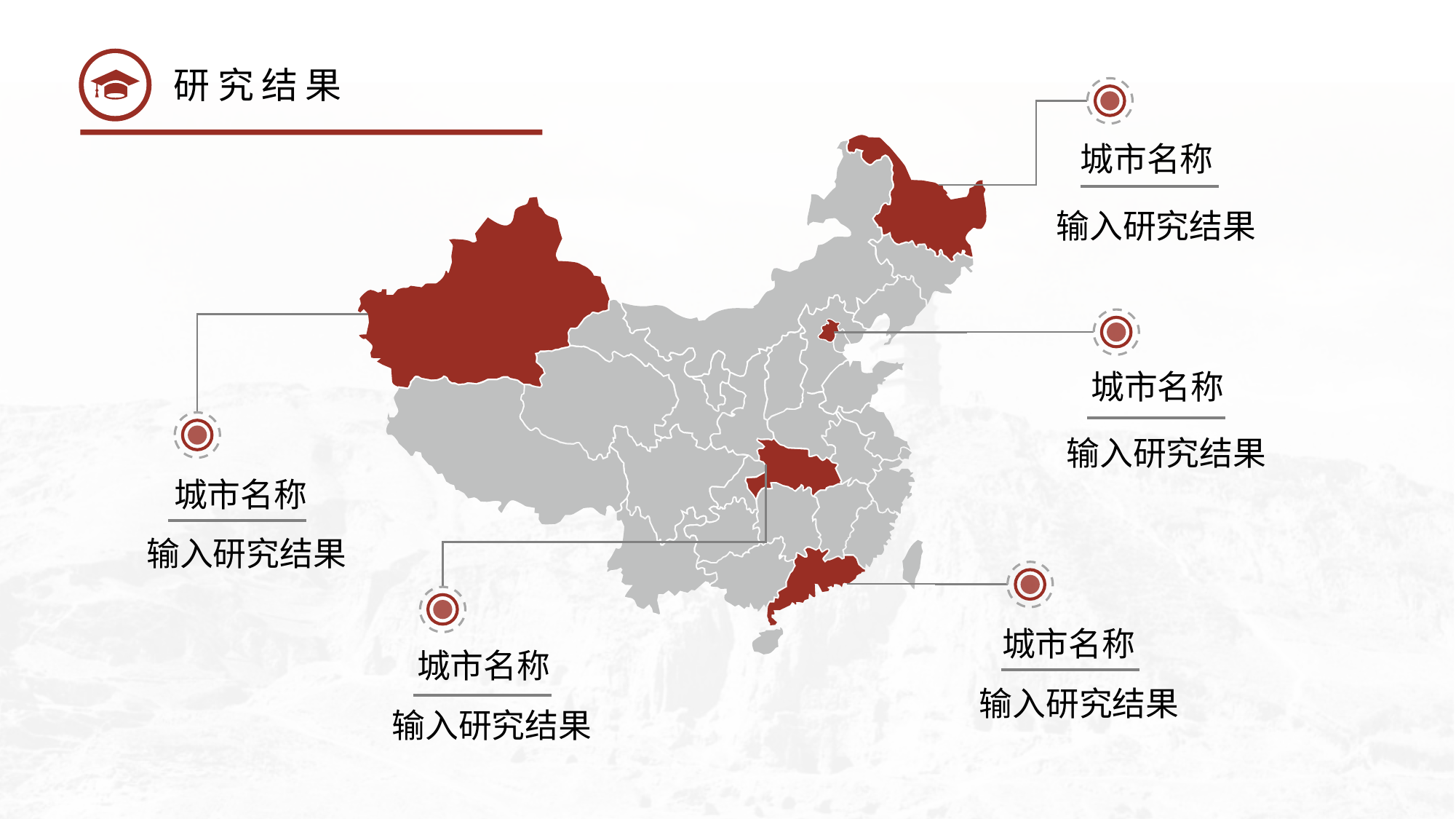

研究结果

城市名称
输入研究结果

城市名称
输入研究结果

城市名称
输入研究结果

城市名称
输入研究结果

城市名称
输入研究结果